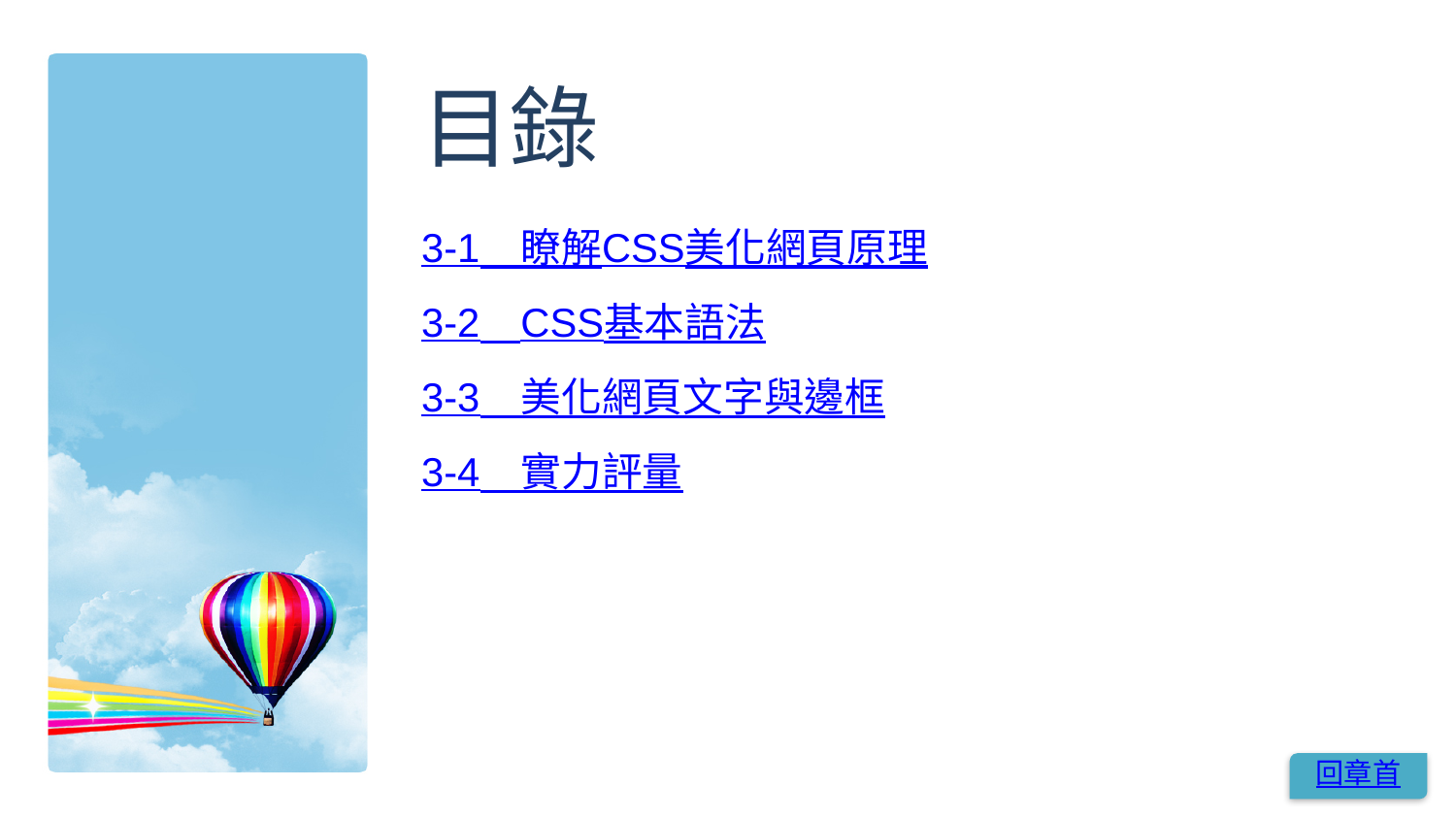

# 目錄
3-1　瞭解CSS美化網頁原理
3-2　CSS基本語法
3-3　美化網頁文字與邊框
3-4　實力評量
回章首